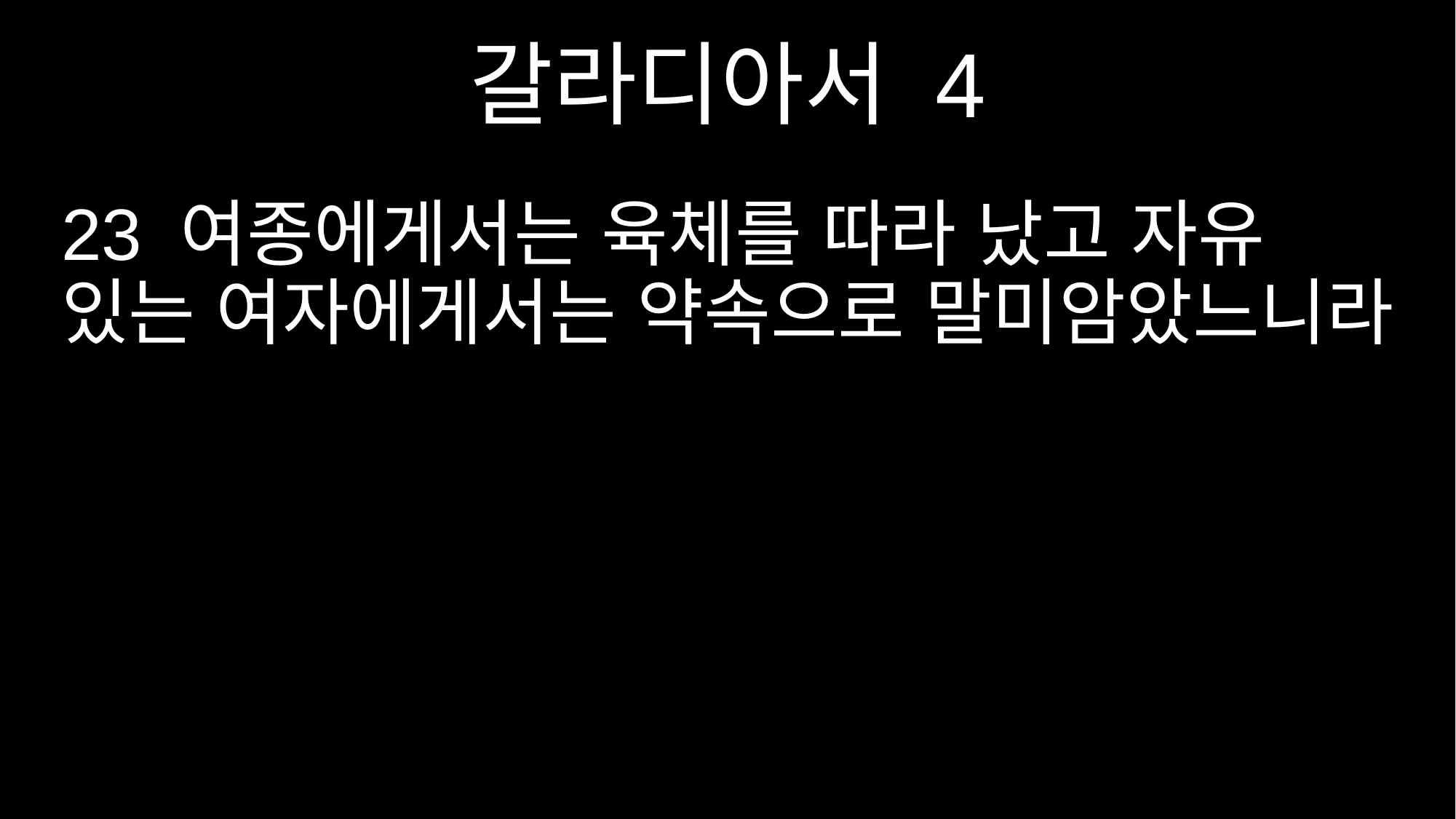

갈라디아서 4
23 여종에게서는 육체를 따라 났고 자유 있는 여자에게서는 약속으로 말미암았느니라